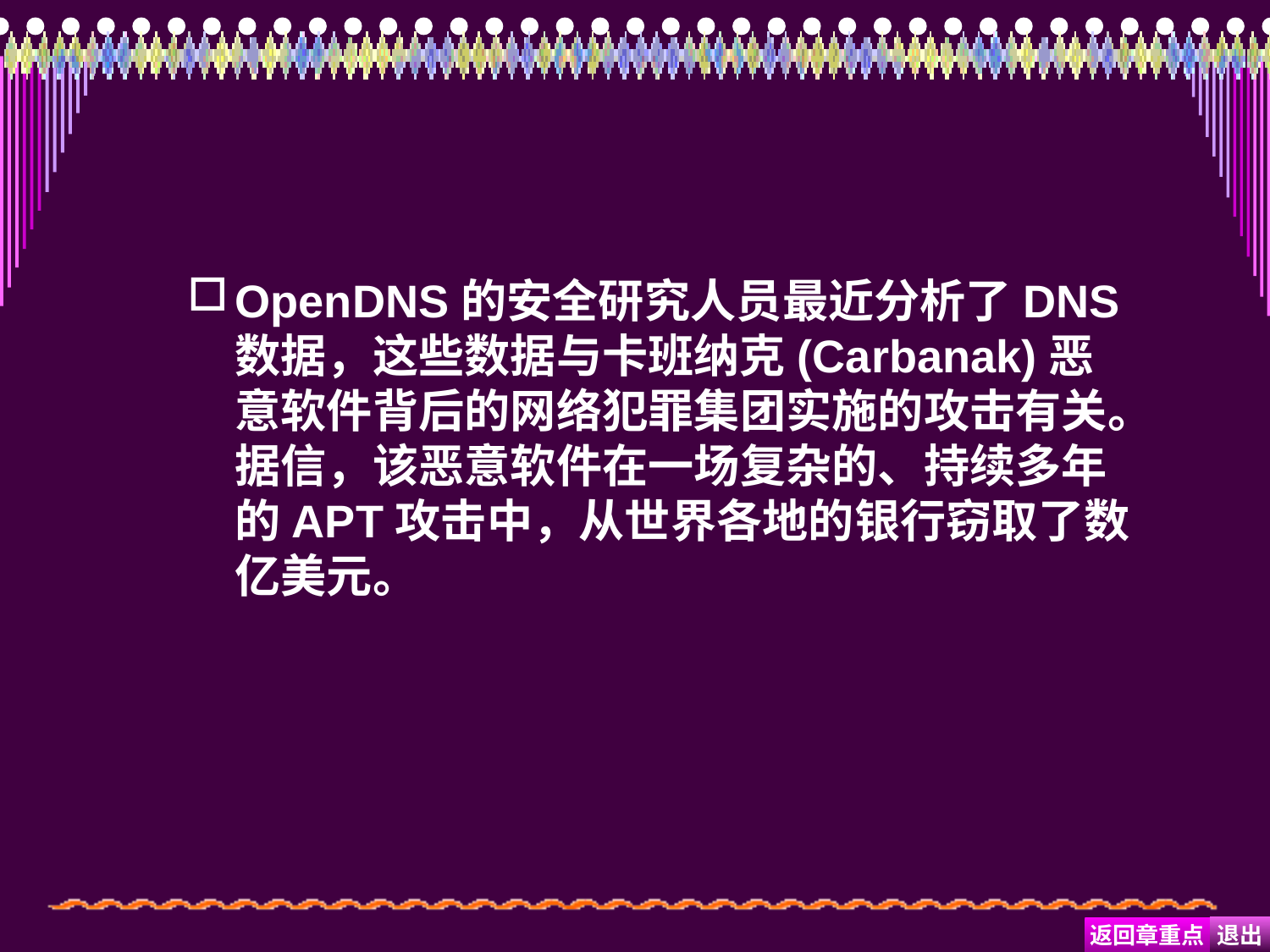

#
OpenDNS的安全研究人员最近分析了DNS数据，这些数据与卡班纳克(Carbanak)恶意软件背后的网络犯罪集团实施的攻击有关。据信，该恶意软件在一场复杂的、持续多年的APT攻击中，从世界各地的银行窃取了数亿美元。